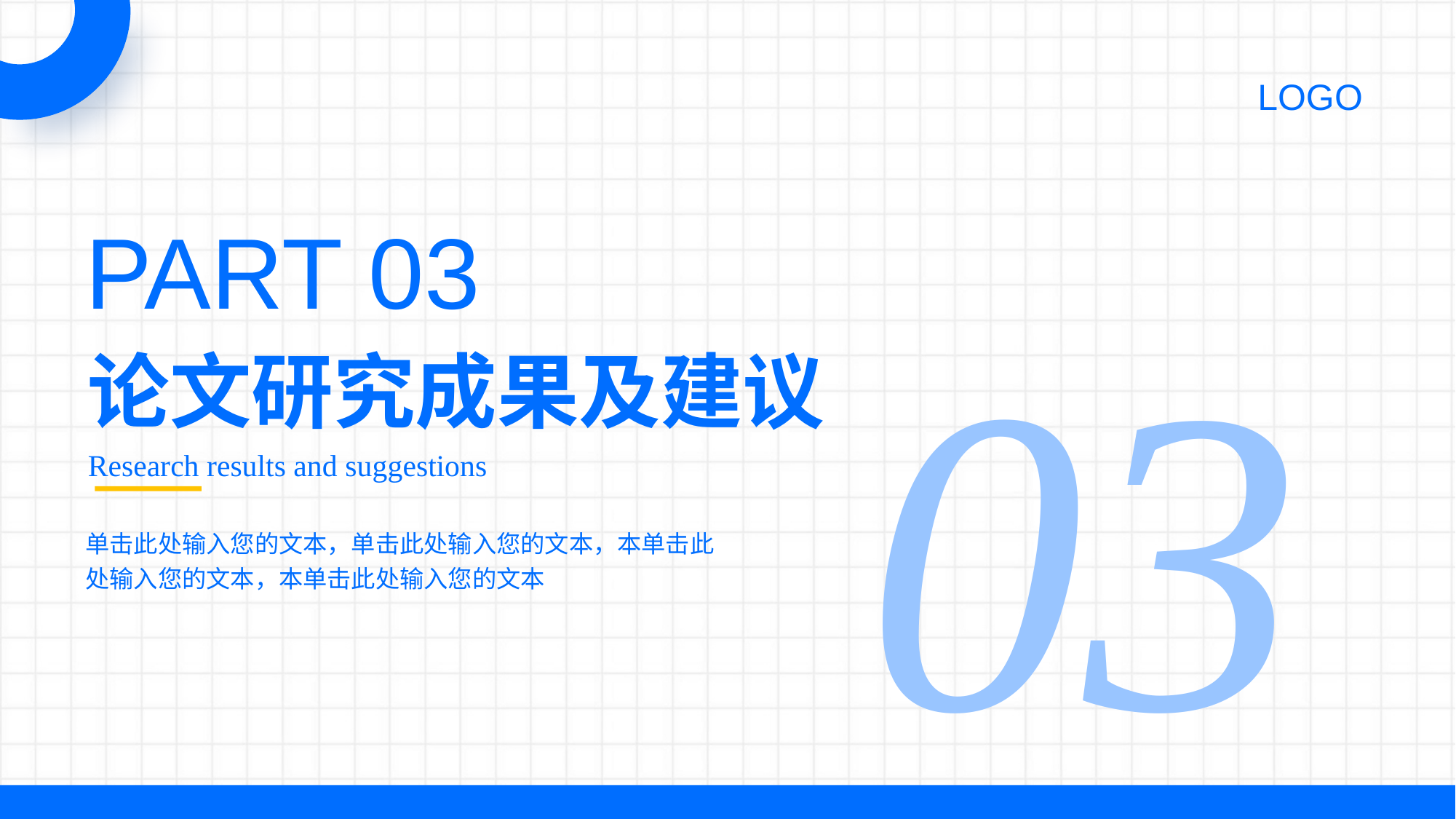

03
PART 03
论文研究成果及建议
Research results and suggestions

单击此处输入您的文本，单击此处输入您的文本，本单击此处输入您的文本，本单击此处输入您的文本